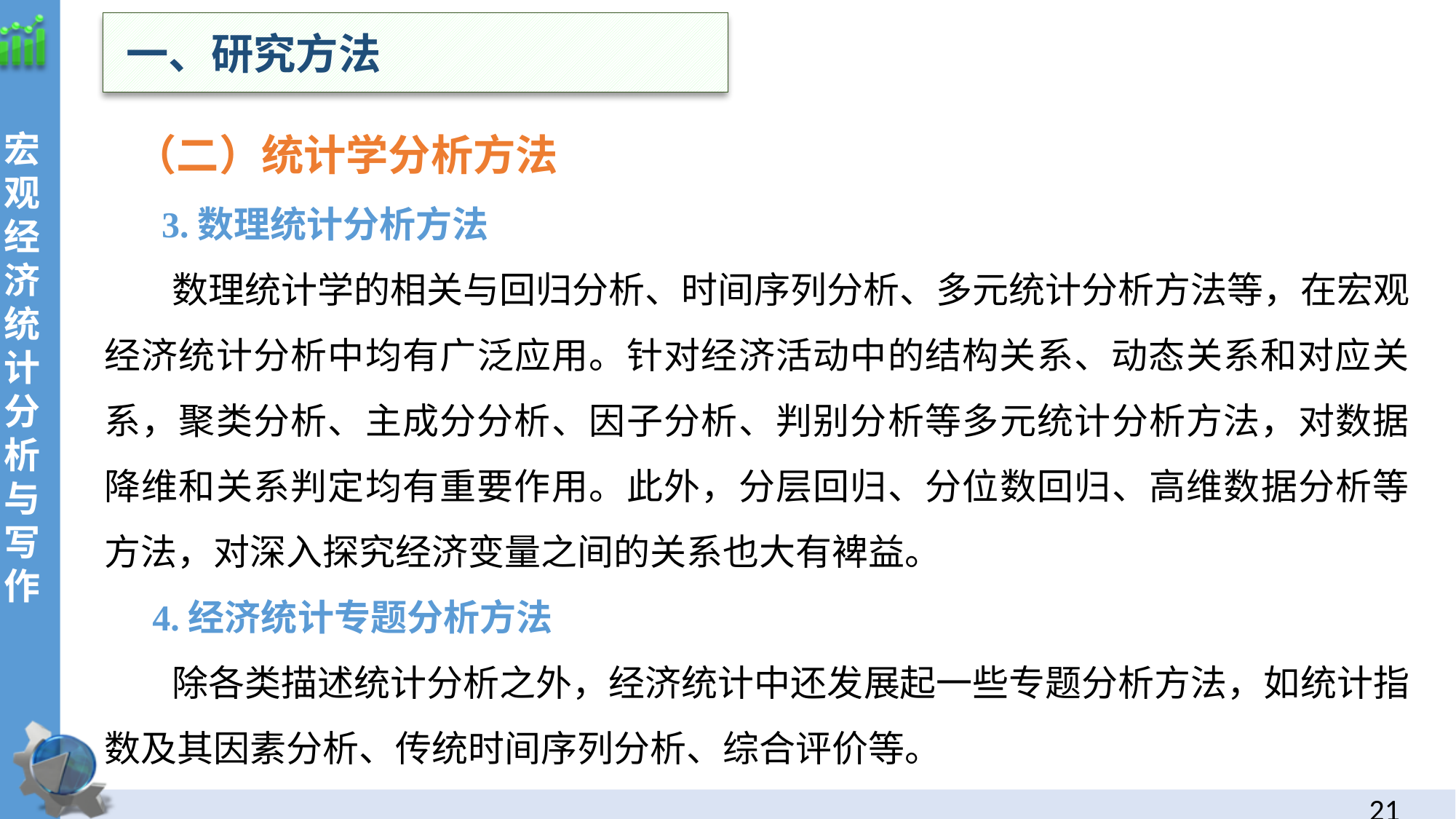

一、研究方法
（二）统计学分析方法
   3.数理统计分析方法
   数理统计学的相关与回归分析、时间序列分析、多元统计分析方法等，在宏观经济统计分析中均有广泛应用。针对经济活动中的结构关系、动态关系和对应关系，聚类分析、主成分分析、因子分析、判别分析等多元统计分析方法，对数据降维和关系判定均有重要作用。此外，分层回归、分位数回归、高维数据分析等方法，对深入探究经济变量之间的关系也大有裨益。
  4.经济统计专题分析方法
   除各类描述统计分析之外，经济统计中还发展起一些专题分析方法，如统计指数及其因素分析、传统时间序列分析、综合评价等。

21